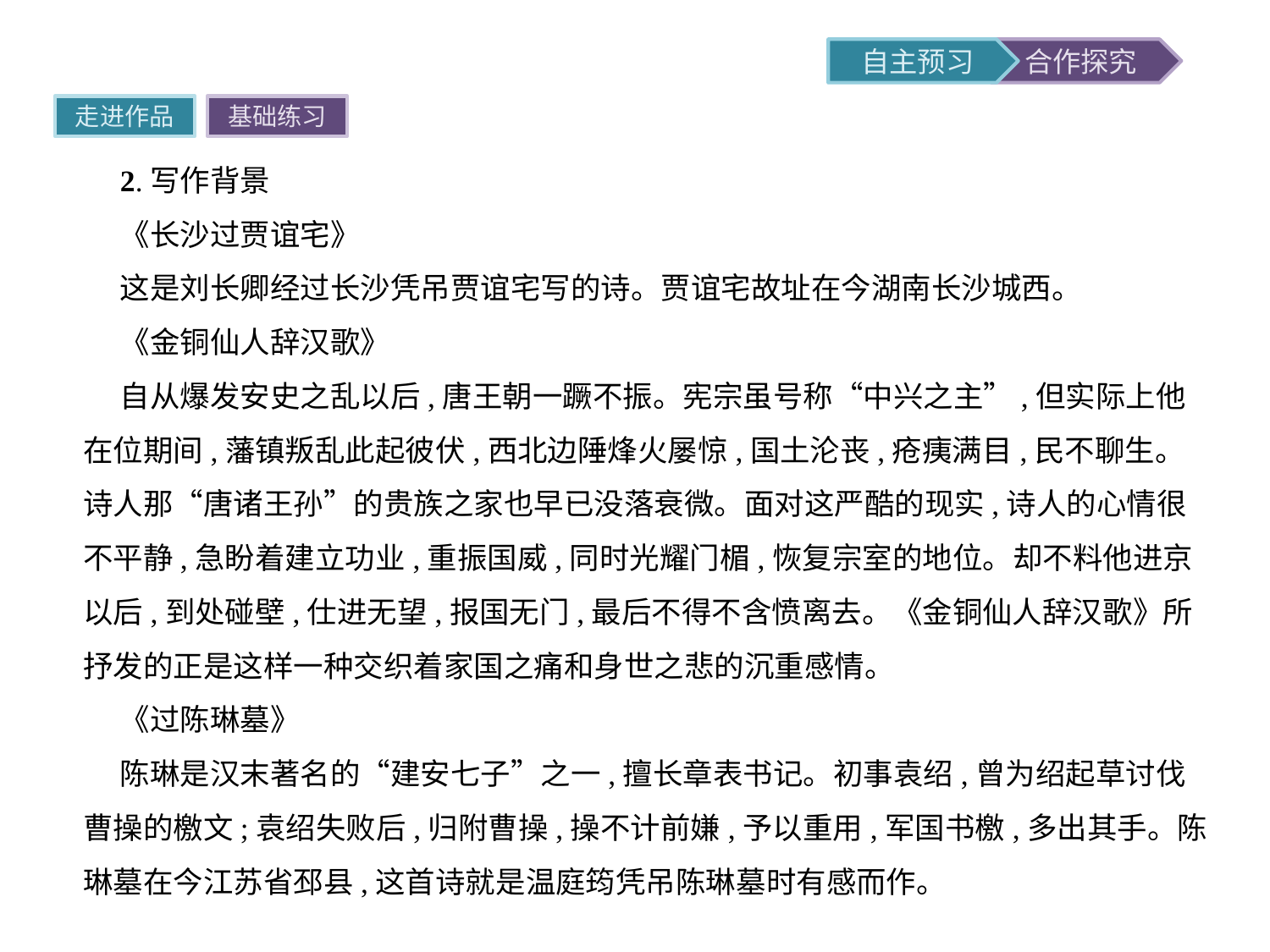

走进作品
基础练习
2.写作背景
《长沙过贾谊宅》
这是刘长卿经过长沙凭吊贾谊宅写的诗。贾谊宅故址在今湖南长沙城西。
《金铜仙人辞汉歌》
自从爆发安史之乱以后,唐王朝一蹶不振。宪宗虽号称“中兴之主”,但实际上他在位期间,藩镇叛乱此起彼伏,西北边陲烽火屡惊,国土沦丧,疮痍满目,民不聊生。诗人那“唐诸王孙”的贵族之家也早已没落衰微。面对这严酷的现实,诗人的心情很不平静,急盼着建立功业,重振国威,同时光耀门楣,恢复宗室的地位。却不料他进京以后,到处碰壁,仕进无望,报国无门,最后不得不含愤离去。《金铜仙人辞汉歌》所抒发的正是这样一种交织着家国之痛和身世之悲的沉重感情。
《过陈琳墓》
陈琳是汉末著名的“建安七子”之一,擅长章表书记。初事袁绍,曾为绍起草讨伐曹操的檄文;袁绍失败后,归附曹操,操不计前嫌,予以重用,军国书檄,多出其手。陈琳墓在今江苏省邳县,这首诗就是温庭筠凭吊陈琳墓时有感而作。